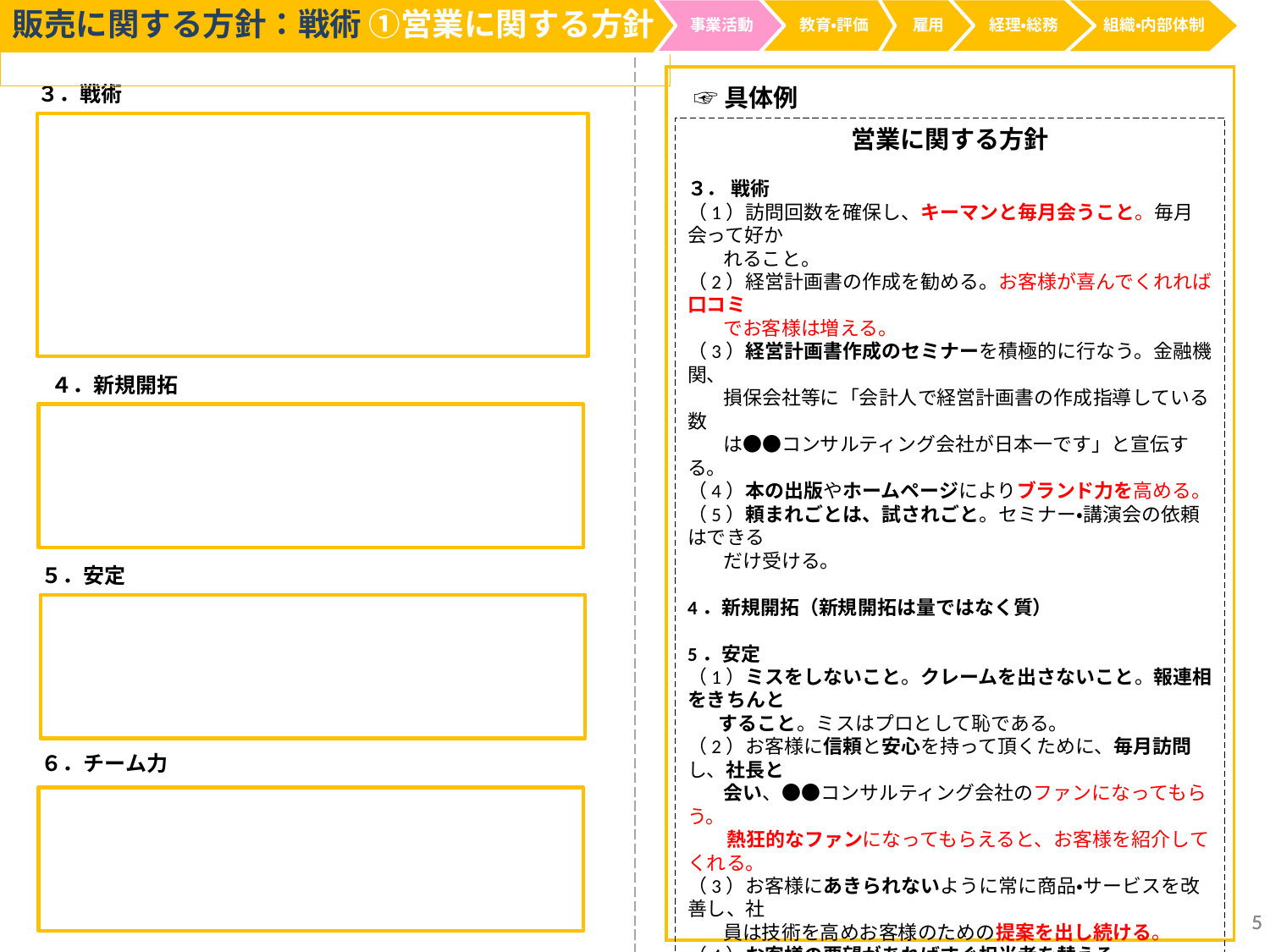

販売に関する方針：戦術 ①営業に関する方針

事業活動
経理・総務
教育・評価
雇用
組織・内部体制

３．戦術
☞具体例

営業に関する方針

３． 戦術
（1）訪問回数を確保し、キーマンと毎月会うこと。毎月会って好か
       れること。
（2）経営計画書の作成を勧める。お客様が喜んでくれれば口コミ
       でお客様は増える。
（3）経営計画書作成のセミナーを積極的に行なう。金融機関、
       損保会社等に「会計人で経営計画書の作成指導している数
       は●●コンサルティング会社が日本一です」と宣伝する。
（4）本の出版やホームページによりブランド力を高める。
（5）頼まれごとは、試されごと。セミナー・講演会の依頼はできる
       だけ受ける。

4．新規開拓（新規開拓は量ではなく質）

5．安定
（1）ミスをしないこと。クレームを出さないこと。報連相をきちんと
      すること。ミスはプロとして恥である。
（2）お客様に信頼と安心を持って頂くために、毎月訪問し、社長と
       会い、●●コンサルティング会社のファンになってもらう。
　　熱狂的なファンになってもらえると、お客様を紹介してくれる。
（3）お客様にあきられないように常に商品・サービスを改善し、社
       員は技術を高めお客様のための提案を出し続ける。
（4）お客様の要望があればすぐ担当者を替える。

6．チーム力
（1）お客様は●●コンサルティング会社と契約しているわけで
　　あるから、個人にお客様をつけるのではなく、チームでいつで
　　もフォローできるような体制づくりをする。
（2）一隅を照らす、自分の役割を自覚し、得意技を磨く。
（3）チームを一つの独立組織と考え,チーム目標を達成する。
（4 新規開拓目標は個人ではなく、チームで達成する。リーダー
     は個人の成果よりもチームの成果が大事。
４．新規開拓

５．安定

６．チーム力

5
5
5